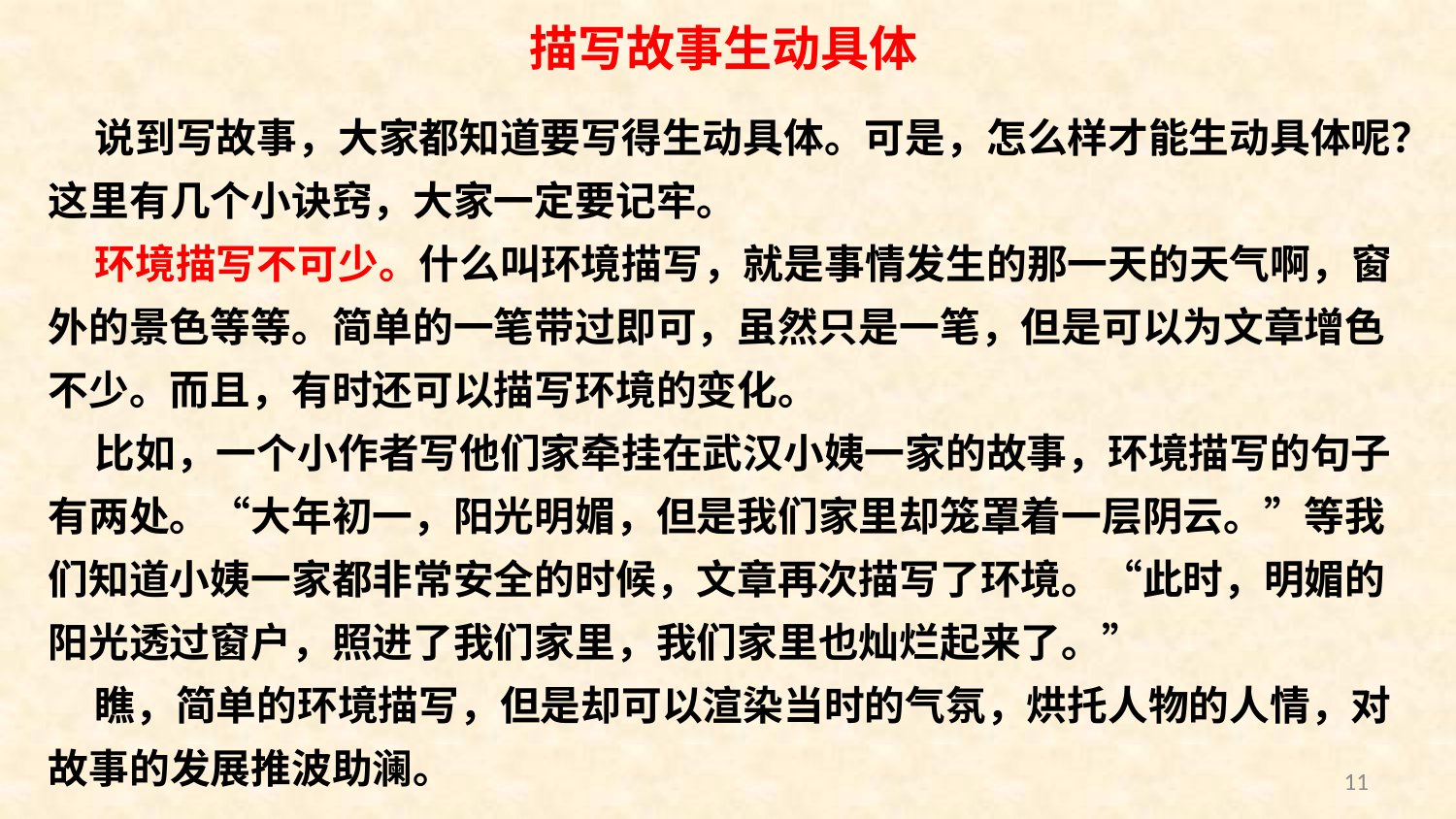

描写故事生动具体
    说到写故事，大家都知道要写得生动具体。可是，怎么样才能生动具体呢？这里有几个小诀窍，大家一定要记牢。
    环境描写不可少。什么叫环境描写，就是事情发生的那一天的天气啊，窗外的景色等等。简单的一笔带过即可，虽然只是一笔，但是可以为文章增色不少。而且，有时还可以描写环境的变化。
    比如，一个小作者写他们家牵挂在武汉小姨一家的故事，环境描写的句子有两处。“大年初一，阳光明媚，但是我们家里却笼罩着一层阴云。”等我们知道小姨一家都非常安全的时候，文章再次描写了环境。“此时，明媚的阳光透过窗户，照进了我们家里，我们家里也灿烂起来了。”
    瞧，简单的环境描写，但是却可以渲染当时的气氛，烘托人物的人情，对故事的发展推波助澜。
11